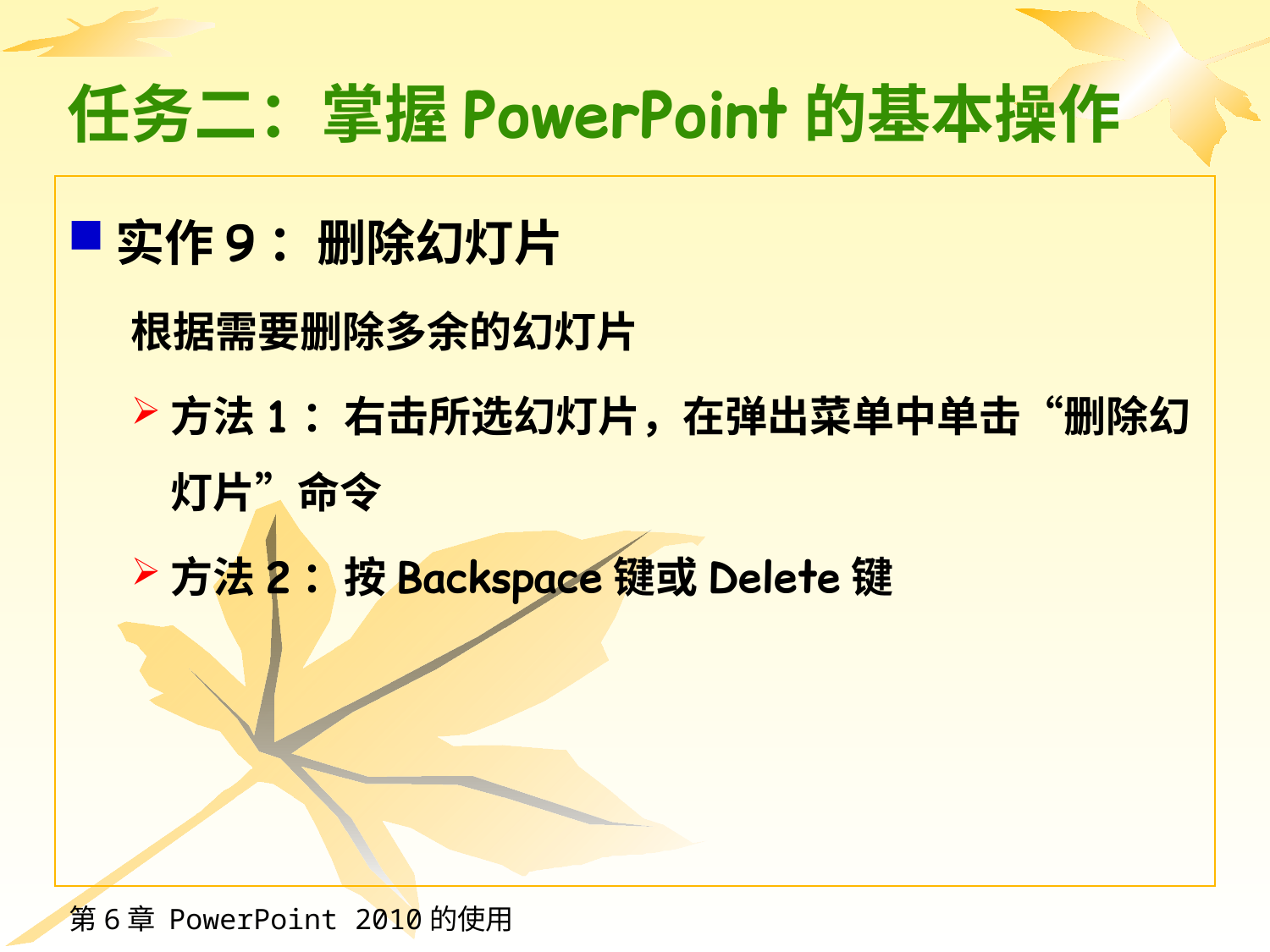

# 任务二：掌握PowerPoint的基本操作
实作9：删除幻灯片
根据需要删除多余的幻灯片
方法1：右击所选幻灯片，在弹出菜单中单击“删除幻灯片”命令
方法2：按Backspace键或Delete键